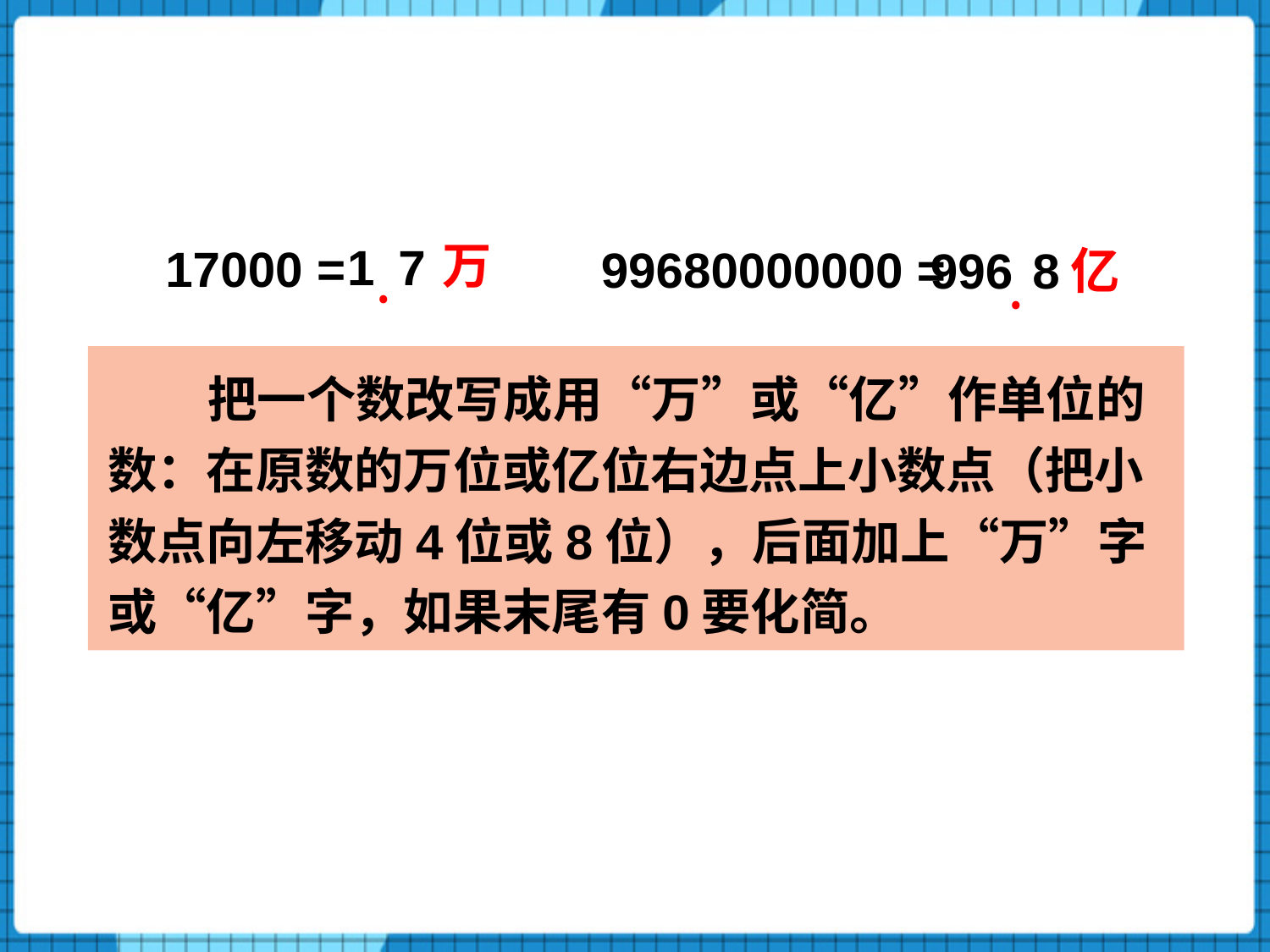

﹒
﹒
万
1
7
17000 =
99680000000 =
 996
8
亿
把一个数改写成用“万”或“亿”作单位的数：在原数的万位或亿位右边点上小数点（把小数点向左移动4位或8位），后面加上“万”字或“亿”字，如果末尾有0要化简。